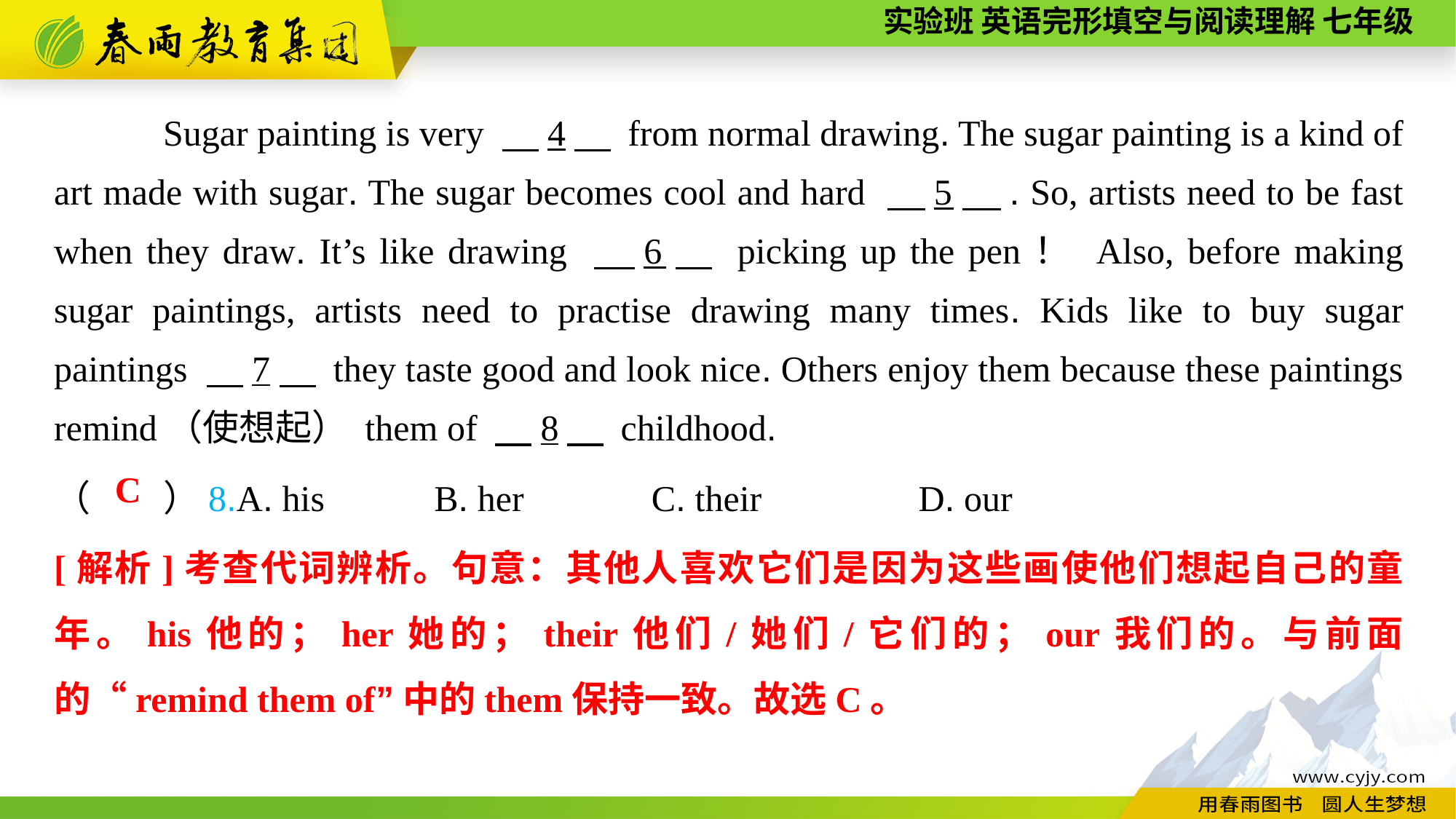

Sugar painting is very 　4　 from normal drawing. The sugar painting is a kind of art made with sugar. The sugar becomes cool and hard 　5　. So, artists need to be fast when they draw. It’s like drawing 　6　 picking up the pen！ Also, before making sugar paintings, artists need to practise drawing many times. Kids like to buy sugar paintings 　7　 they taste good and look nice. Others enjoy them because these paintings remind（使想起） them of 　8　 childhood.
（　　）8.A. his            B. her              C. their	           D. our
C
[解析]考查代词辨析。句意：其他人喜欢它们是因为这些画使他们想起自己的童年。his他的；her她的；their他们/她们/它们的；our我们的。与前面的“remind them of”中的them保持一致。故选C。